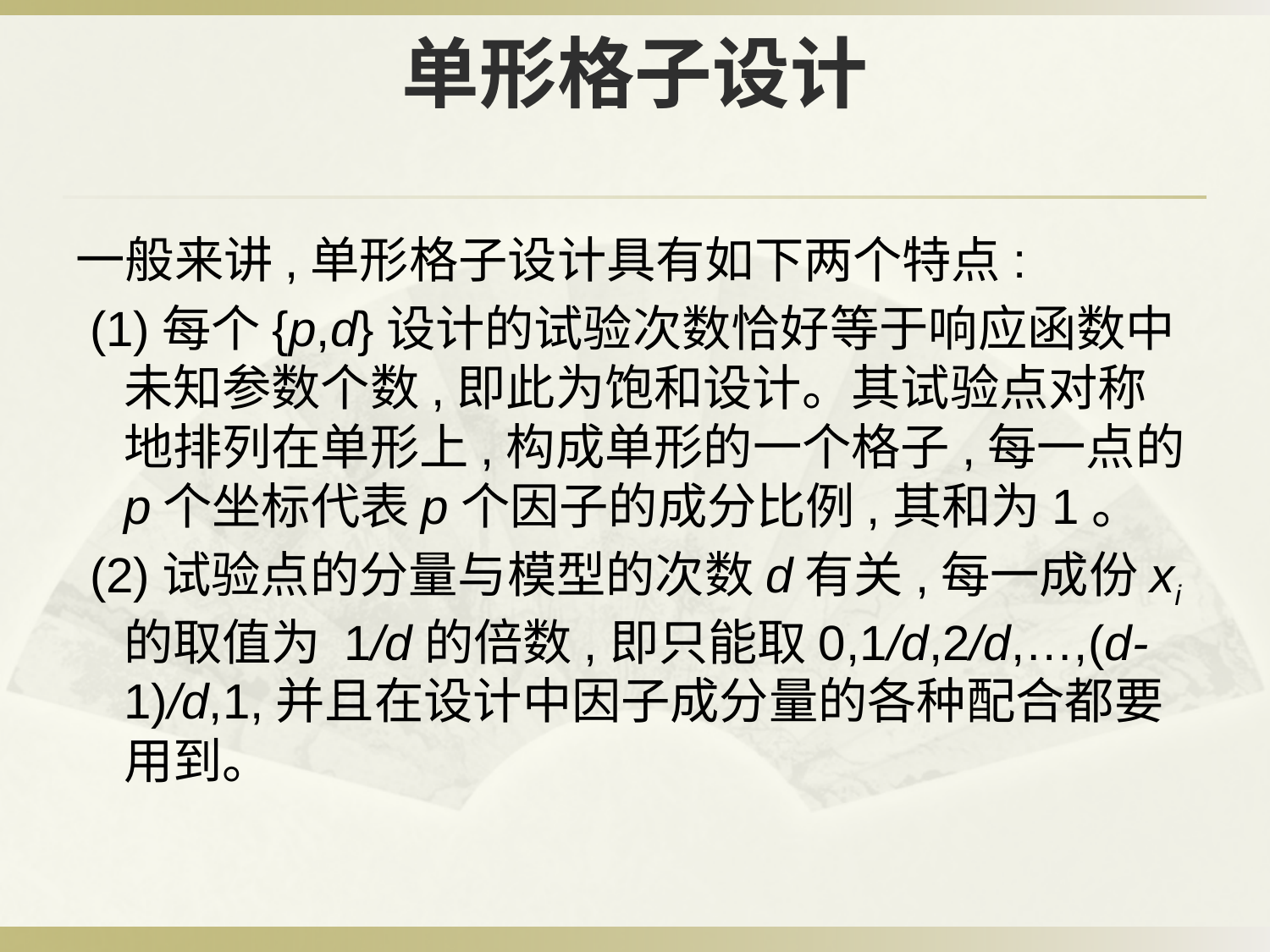

# 单形格子设计
一般来讲,单形格子设计具有如下两个特点:
 (1)每个{p,d}设计的试验次数恰好等于响应函数中未知参数个数,即此为饱和设计。其试验点对称地排列在单形上,构成单形的一个格子,每一点的p个坐标代表p个因子的成分比例,其和为1。
 (2)试验点的分量与模型的次数d有关,每一成份xi的取值为 1/d的倍数,即只能取0,1/d,2/d,…,(d-1)/d,1,并且在设计中因子成分量的各种配合都要用到。